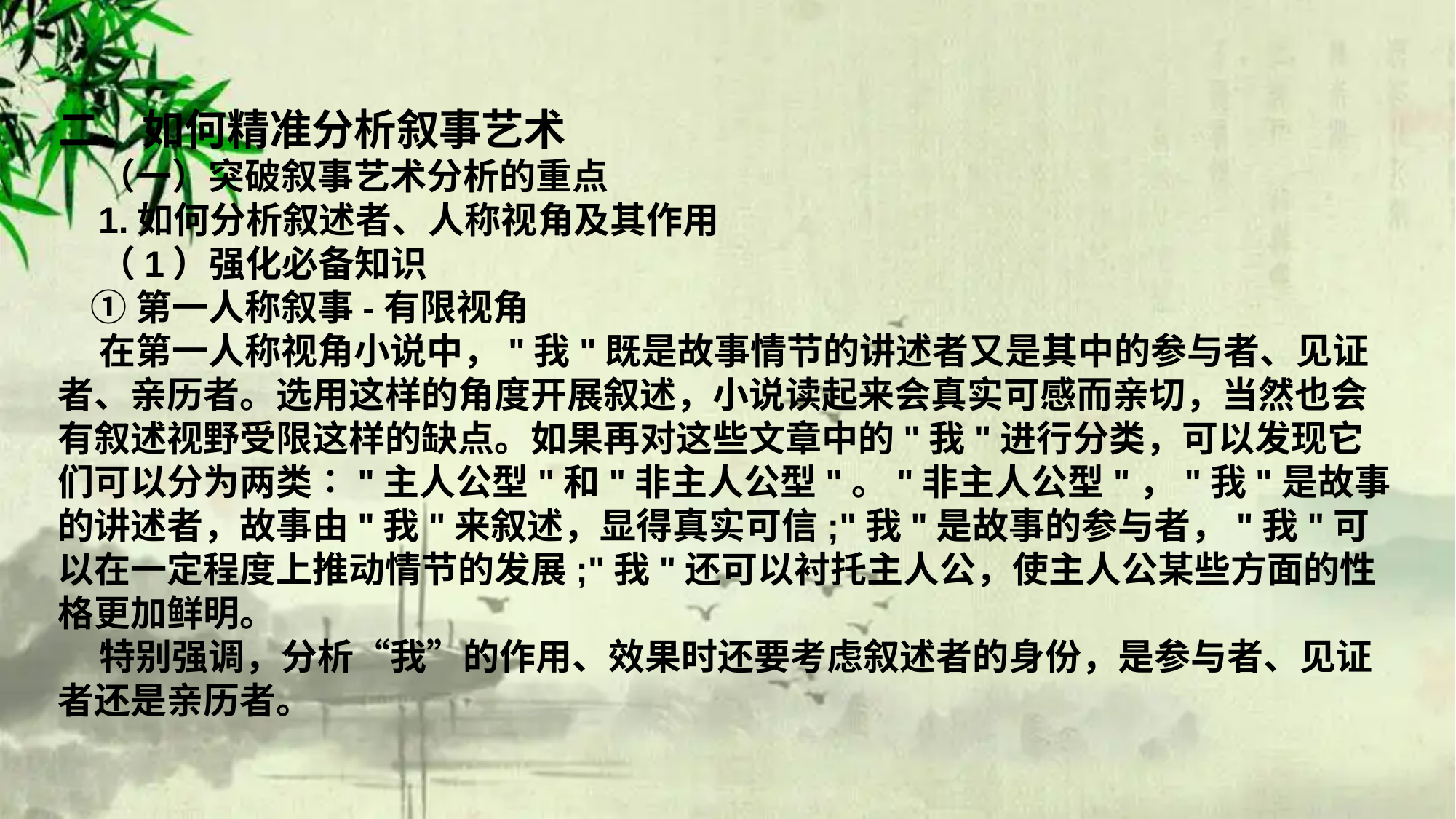

二、如何精准分析叙事艺术
    （一）突破叙事艺术分析的重点
    1.如何分析叙述者、人称视角及其作用
    （1）强化必备知识
    ①第一人称叙事-有限视角
    在第一人称视角小说中，"我"既是故事情节的讲述者又是其中的参与者、见证者、亲历者。选用这样的角度开展叙述，小说读起来会真实可感而亲切，当然也会有叙述视野受限这样的缺点。如果再对这些文章中的"我"进行分类，可以发现它们可以分为两类∶"主人公型"和"非主人公型"。"非主人公型"，"我"是故事的讲述者，故事由"我"来叙述，显得真实可信;"我"是故事的参与者，"我"可以在一定程度上推动情节的发展;"我"还可以衬托主人公，使主人公某些方面的性格更加鲜明。
    特别强调，分析“我”的作用、效果时还要考虑叙述者的身份，是参与者、见证者还是亲历者。